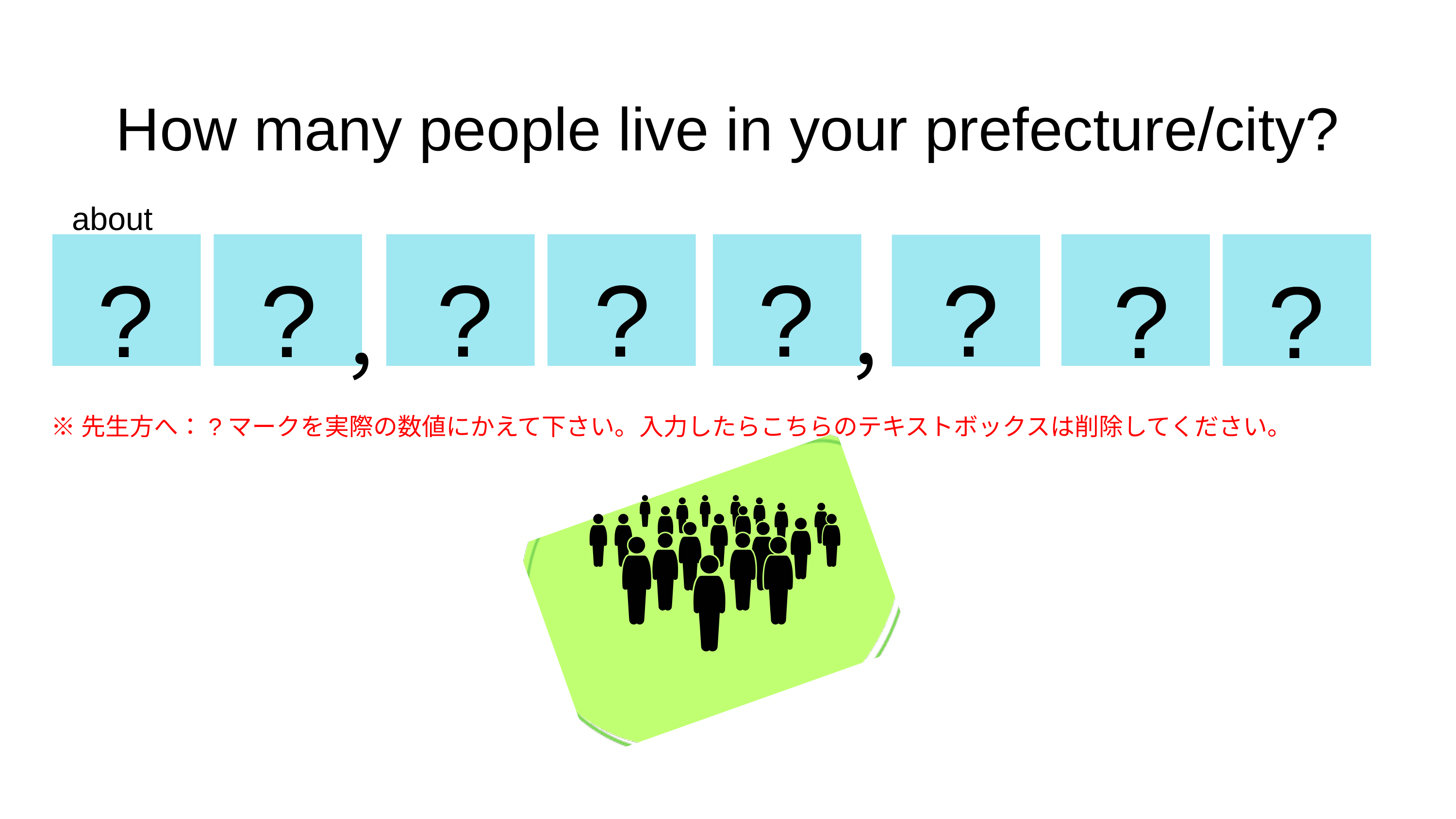

How many people live in your prefecture/city?
about
?
?
?

?

?
?
?
?
，
，
※先生方へ：?マークを実際の数値にかえて下さい。入力したらこちらのテキストボックスは削除してください。